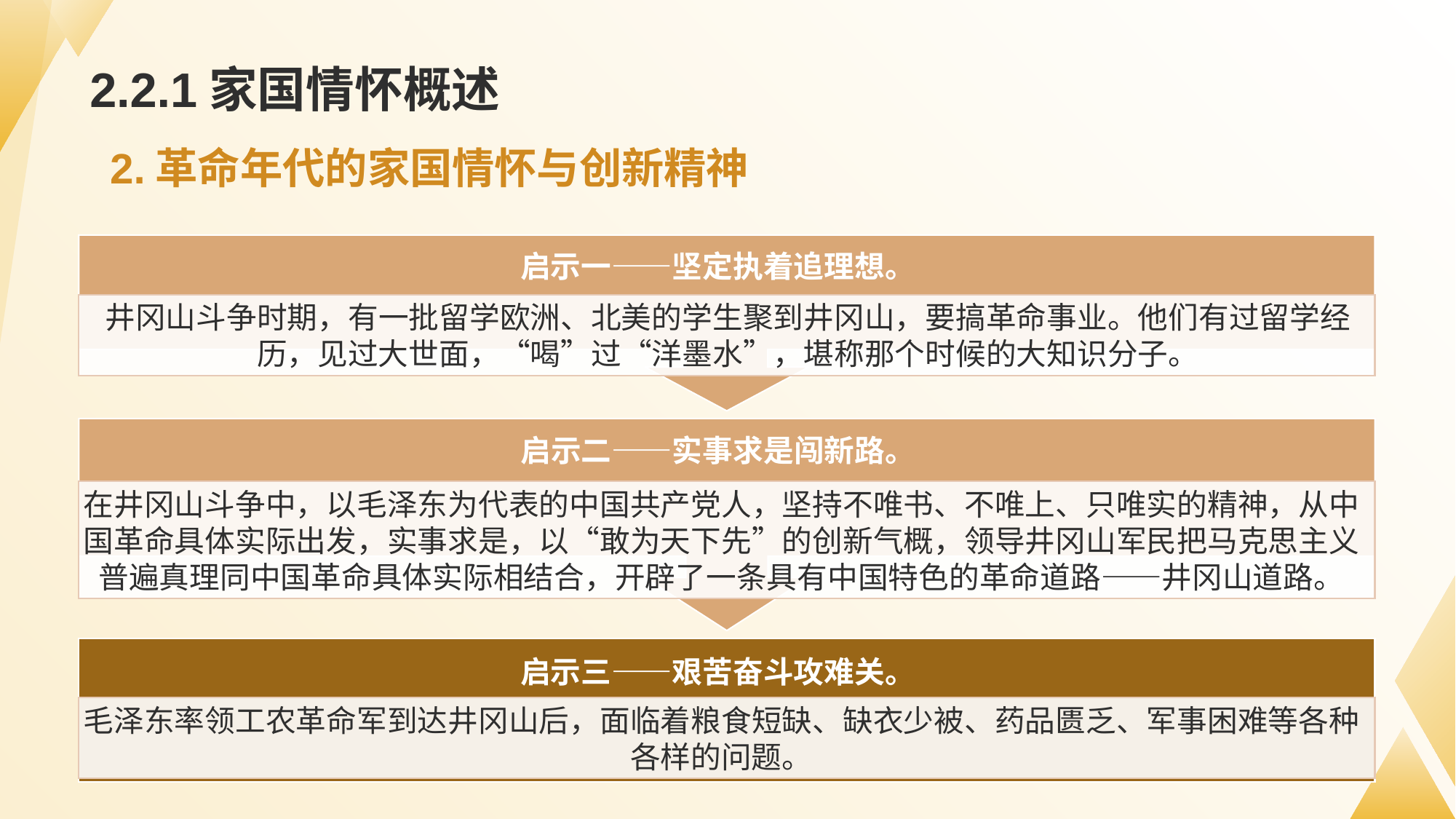

# 2.2.1家国情怀概述
2.革命年代的家国情怀与创新精神
启示一——坚定执着追理想。
井冈山斗争时期，有一批留学欧洲、北美的学生聚到井冈山，要搞革命事业。他们有过留学经历，见过大世面，“喝”过“洋墨水”，堪称那个时候的大知识分子。
启示二——实事求是闯新路。
在井冈山斗争中，以毛泽东为代表的中国共产党人，坚持不唯书、不唯上、只唯实的精神，从中国革命具体实际出发，实事求是，以“敢为天下先”的创新气概，领导井冈山军民把马克思主义普遍真理同中国革命具体实际相结合，开辟了一条具有中国特色的革命道路——井冈山道路。
启示三——艰苦奋斗攻难关。
毛泽东率领工农革命军到达井冈山后，面临着粮食短缺、缺衣少被、药品匮乏、军事困难等各种各样的问题。